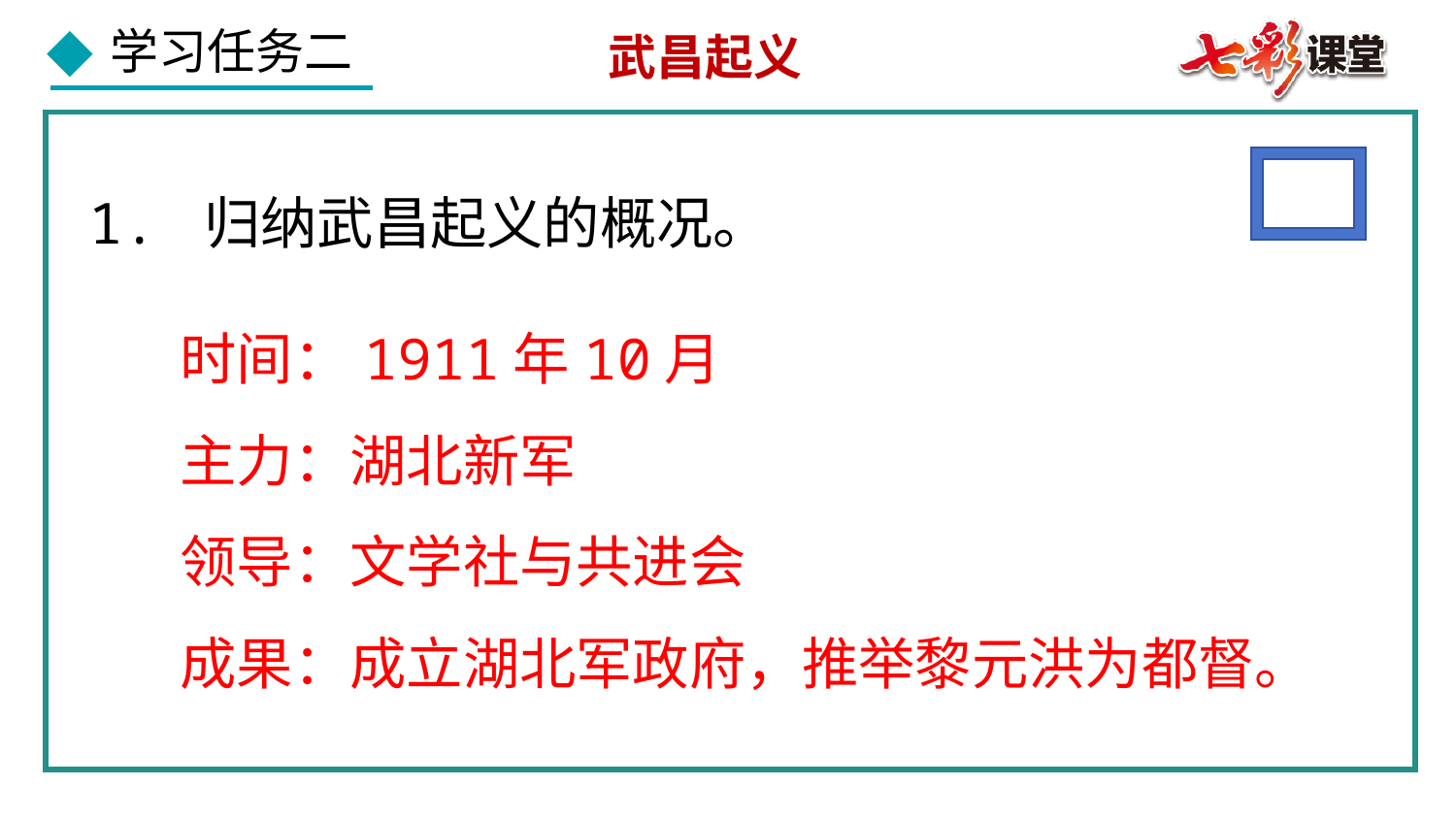

武昌起义
1. 归纳武昌起义的概况。

时间：1911年10月
主力：湖北新军
领导：文学社与共进会
成果：成立湖北军政府，推举黎元洪为都督。